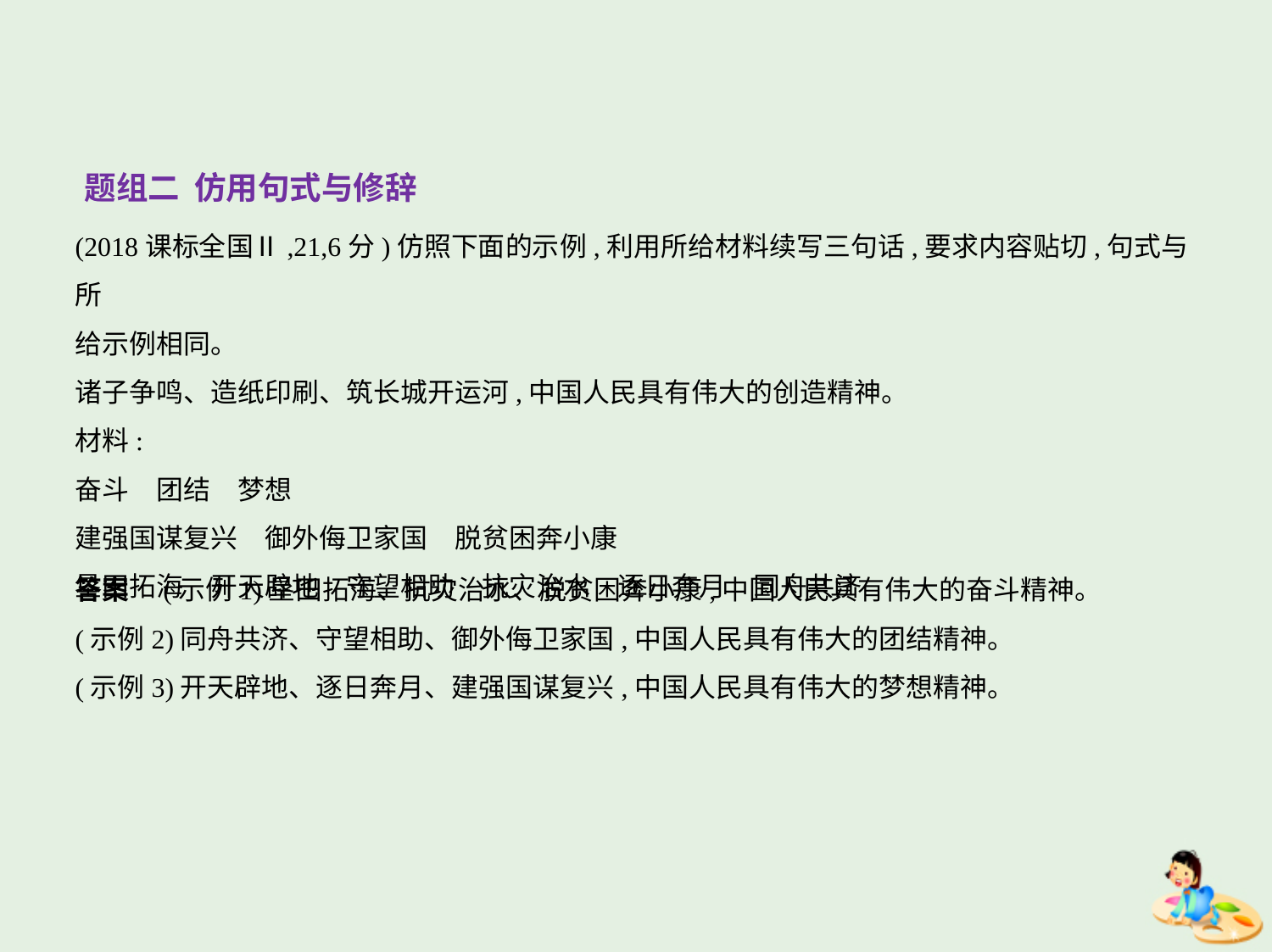

题组二  仿用句式与修辞
(2018课标全国Ⅱ,21,6分)仿照下面的示例,利用所给材料续写三句话,要求内容贴切,句式与所
给示例相同。
诸子争鸣、造纸印刷、筑长城开运河,中国人民具有伟大的创造精神。
材料:
奋斗　团结　梦想
建强国谋复兴　御外侮卫家国　脱贫困奔小康
垦田拓海　开天辟地　守望相助　抗灾治水　逐日奔月　同舟共济
答案　(示例1)垦田拓海、抗灾治水、脱贫困奔小康,中国人民具有伟大的奋斗精神。
(示例2)同舟共济、守望相助、御外侮卫家国,中国人民具有伟大的团结精神。
(示例3)开天辟地、逐日奔月、建强国谋复兴,中国人民具有伟大的梦想精神。